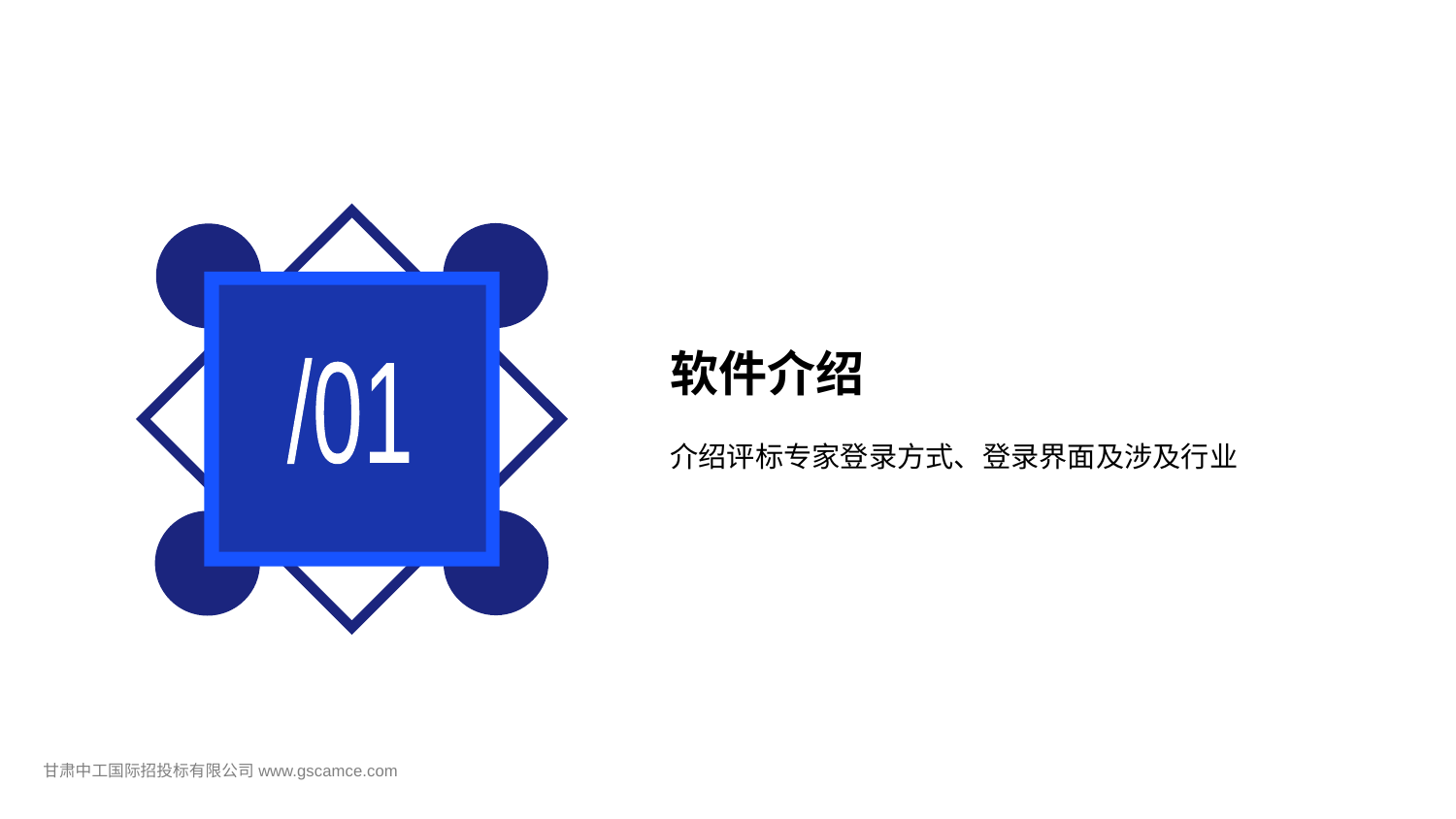

软件介绍
/01
介绍评标专家登录方式、登录界面及涉及行业

甘肃中工国际招投标有限公司www.gscamce.com